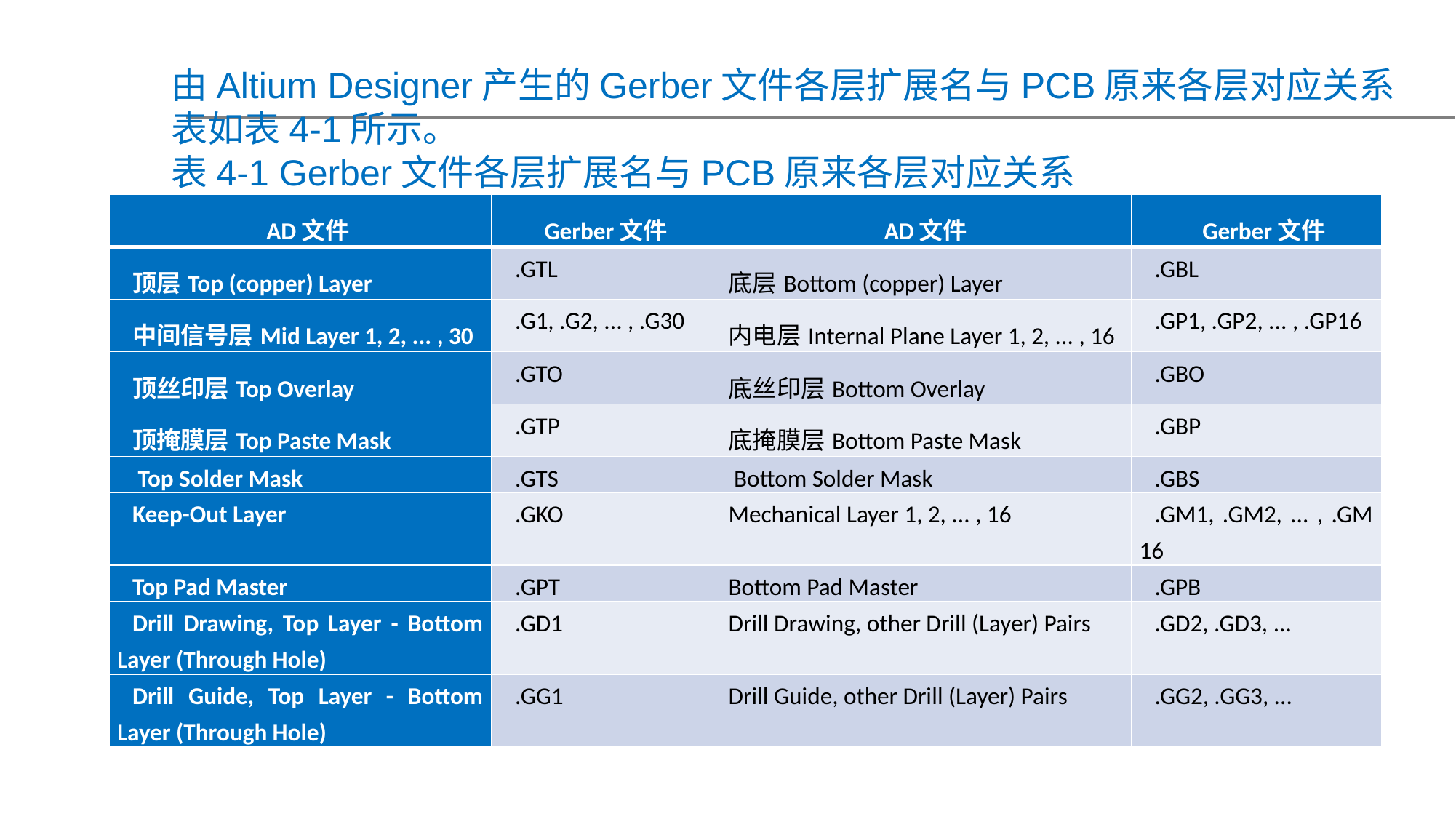

由Altium Designer产生的Gerber文件各层扩展名与PCB原来各层对应关系表如表4-1所示。
表4-1 Gerber文件各层扩展名与PCB原来各层对应关系
| AD文件 | Gerber文件 | AD文件 | Gerber文件 |
| --- | --- | --- | --- |
| 顶层Top (copper) Layer | .GTL | 底层Bottom (copper) Layer | .GBL |
| 中间信号层Mid Layer 1, 2, ... , 30 | .G1, .G2, ... , .G30 | 内电层Internal Plane Layer 1, 2, ... , 16 | .GP1, .GP2, ... , .GP16 |
| 顶丝印层Top Overlay | .GTO | 底丝印层Bottom Overlay | .GBO |
| 顶掩膜层Top Paste Mask | .GTP | 底掩膜层Bottom Paste Mask | .GBP |
| Top Solder Mask | .GTS | Bottom Solder Mask | .GBS |
| Keep-Out Layer | .GKO | Mechanical Layer 1, 2, ... , 16 | .GM1, .GM2, ... , .GM16 |
| Top Pad Master | .GPT | Bottom Pad Master | .GPB |
| Drill Drawing, Top Layer - Bottom Layer (Through Hole) | .GD1 | Drill Drawing, other Drill (Layer) Pairs | .GD2, .GD3, ... |
| Drill Guide, Top Layer - Bottom Layer (Through Hole) | .GG1 | Drill Guide, other Drill (Layer) Pairs | .GG2, .GG3, ... |